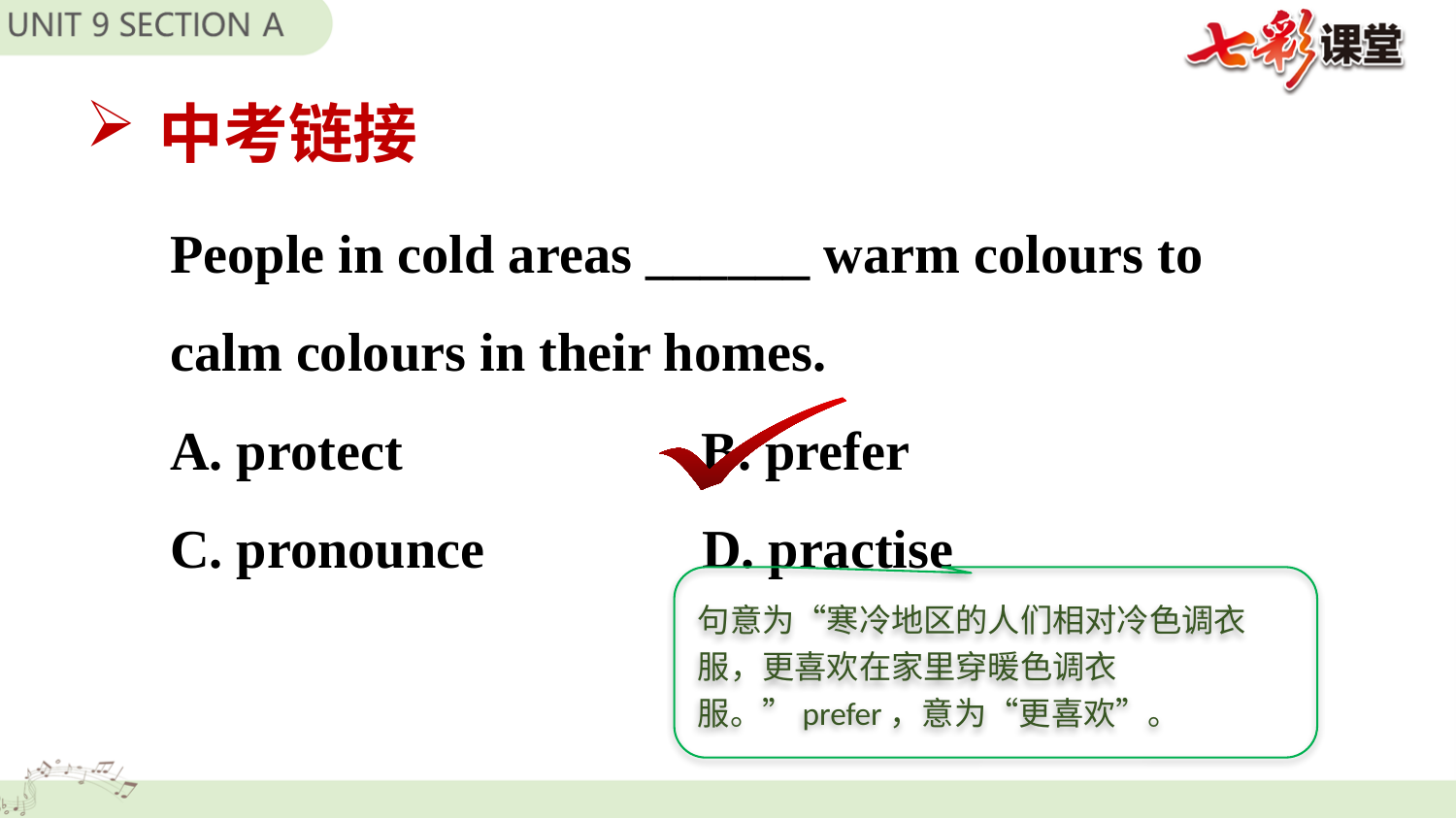

中考链接
People in cold areas ______ warm colours to calm colours in their homes.
A. protect                      B. prefer
C. pronounce                D. practise

句意为“寒冷地区的人们相对冷色调衣服，更喜欢在家里穿暖色调衣服。”prefer，意为“更喜欢”。